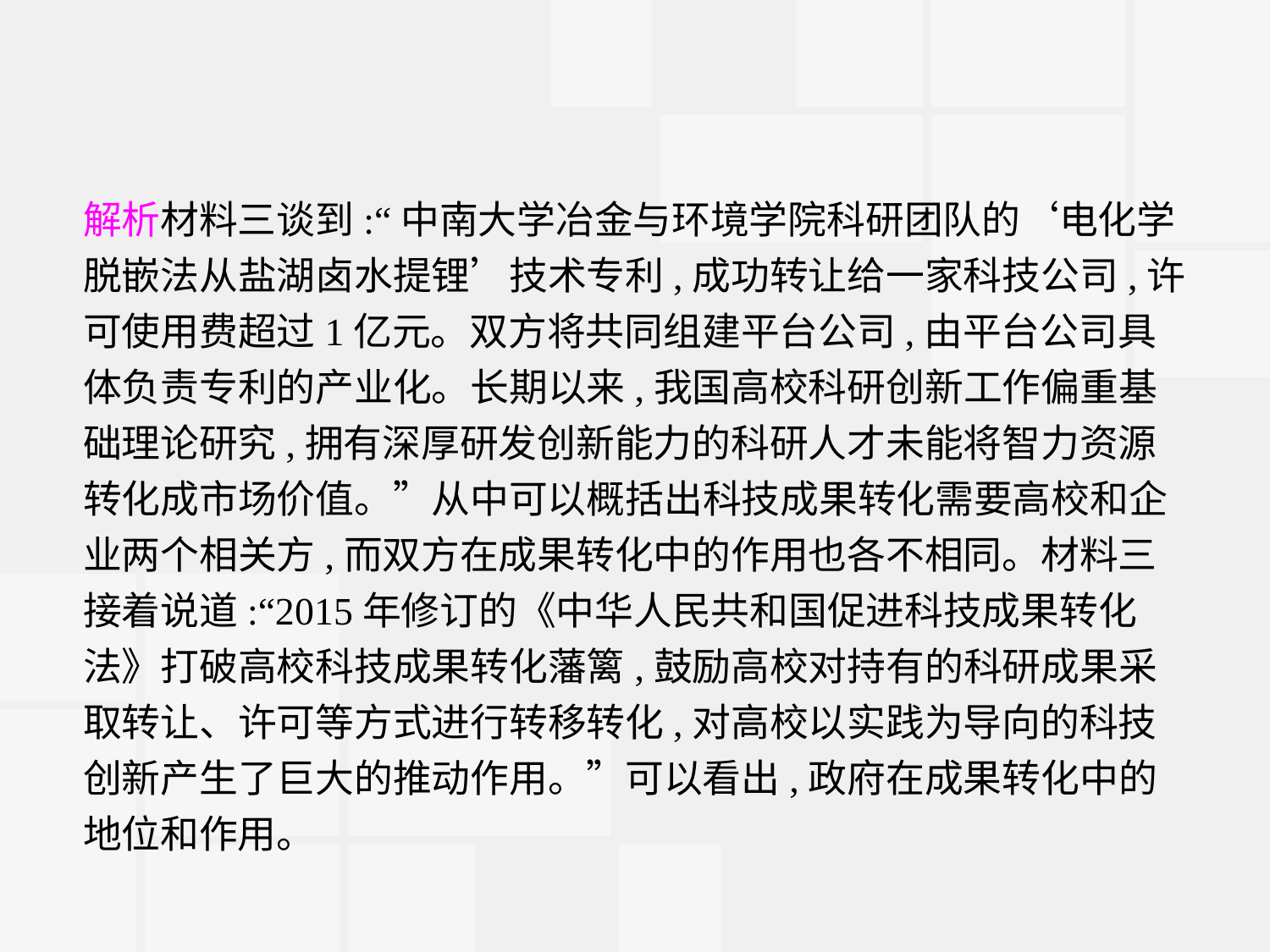

解析材料三谈到:“中南大学冶金与环境学院科研团队的‘电化学脱嵌法从盐湖卤水提锂’技术专利,成功转让给一家科技公司,许可使用费超过1亿元。双方将共同组建平台公司,由平台公司具体负责专利的产业化。长期以来,我国高校科研创新工作偏重基础理论研究,拥有深厚研发创新能力的科研人才未能将智力资源转化成市场价值。”从中可以概括出科技成果转化需要高校和企业两个相关方,而双方在成果转化中的作用也各不相同。材料三接着说道:“2015年修订的《中华人民共和国促进科技成果转化法》打破高校科技成果转化藩篱,鼓励高校对持有的科研成果采取转让、许可等方式进行转移转化,对高校以实践为导向的科技创新产生了巨大的推动作用。”可以看出,政府在成果转化中的地位和作用。